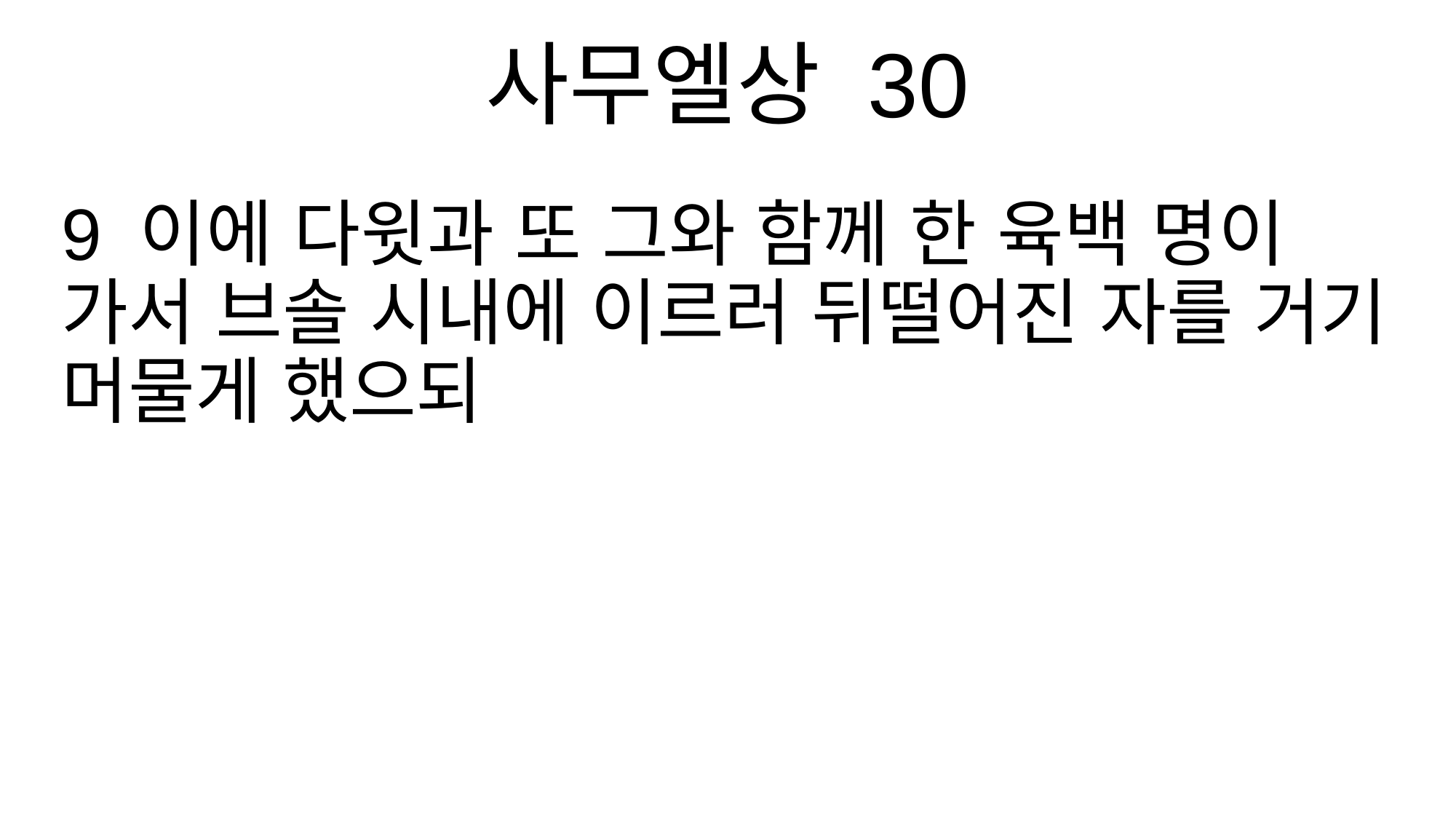

사무엘상 30
9 이에 다윗과 또 그와 함께 한 육백 명이 가서 브솔 시내에 이르러 뒤떨어진 자를 거기 머물게 했으되